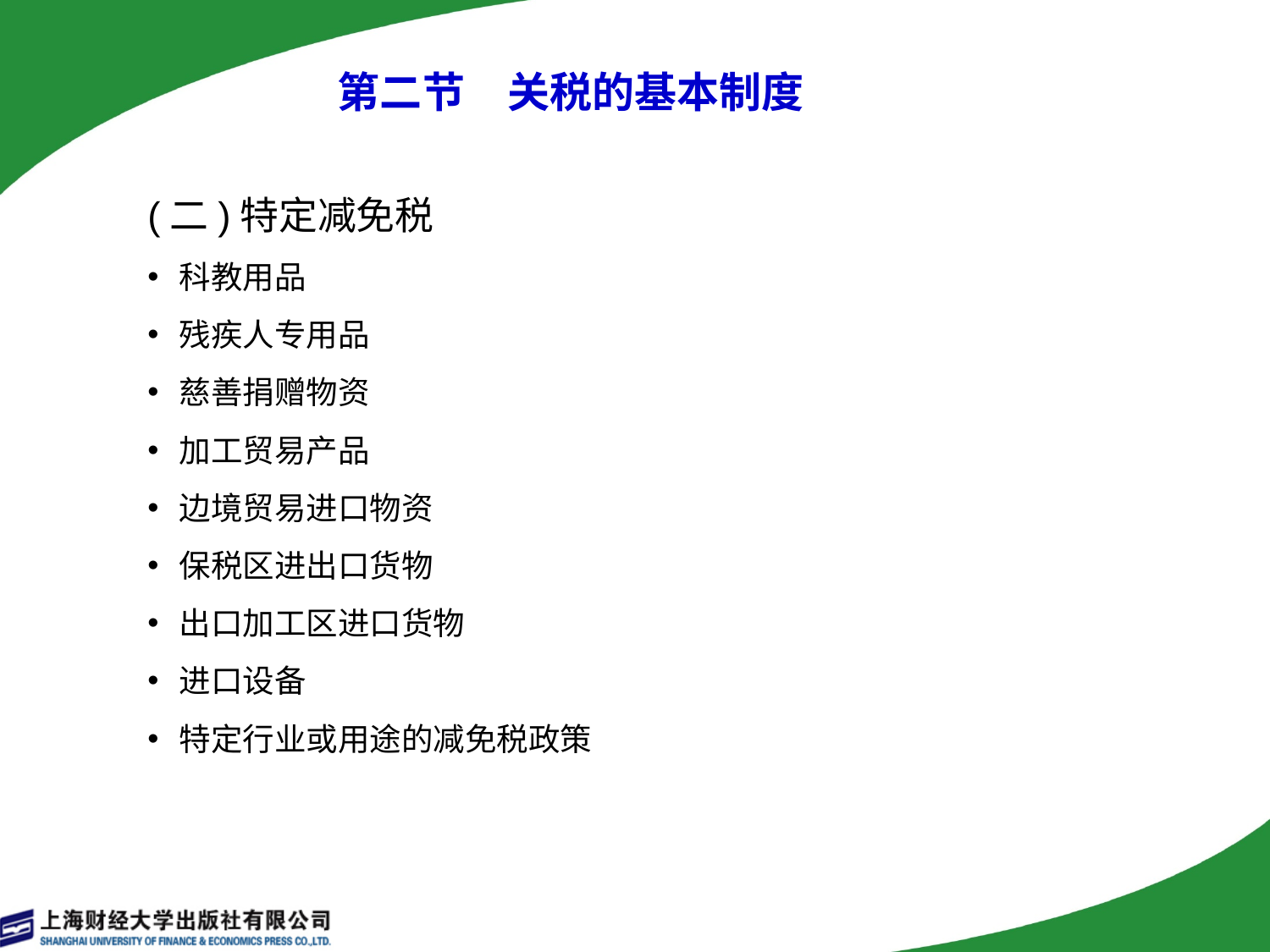

# 第二节　关税的基本制度
(二)特定减免税
科教用品
残疾人专用品
慈善捐赠物资
加工贸易产品
边境贸易进口物资
保税区进出口货物
出口加工区进口货物
进口设备
特定行业或用途的减免税政策